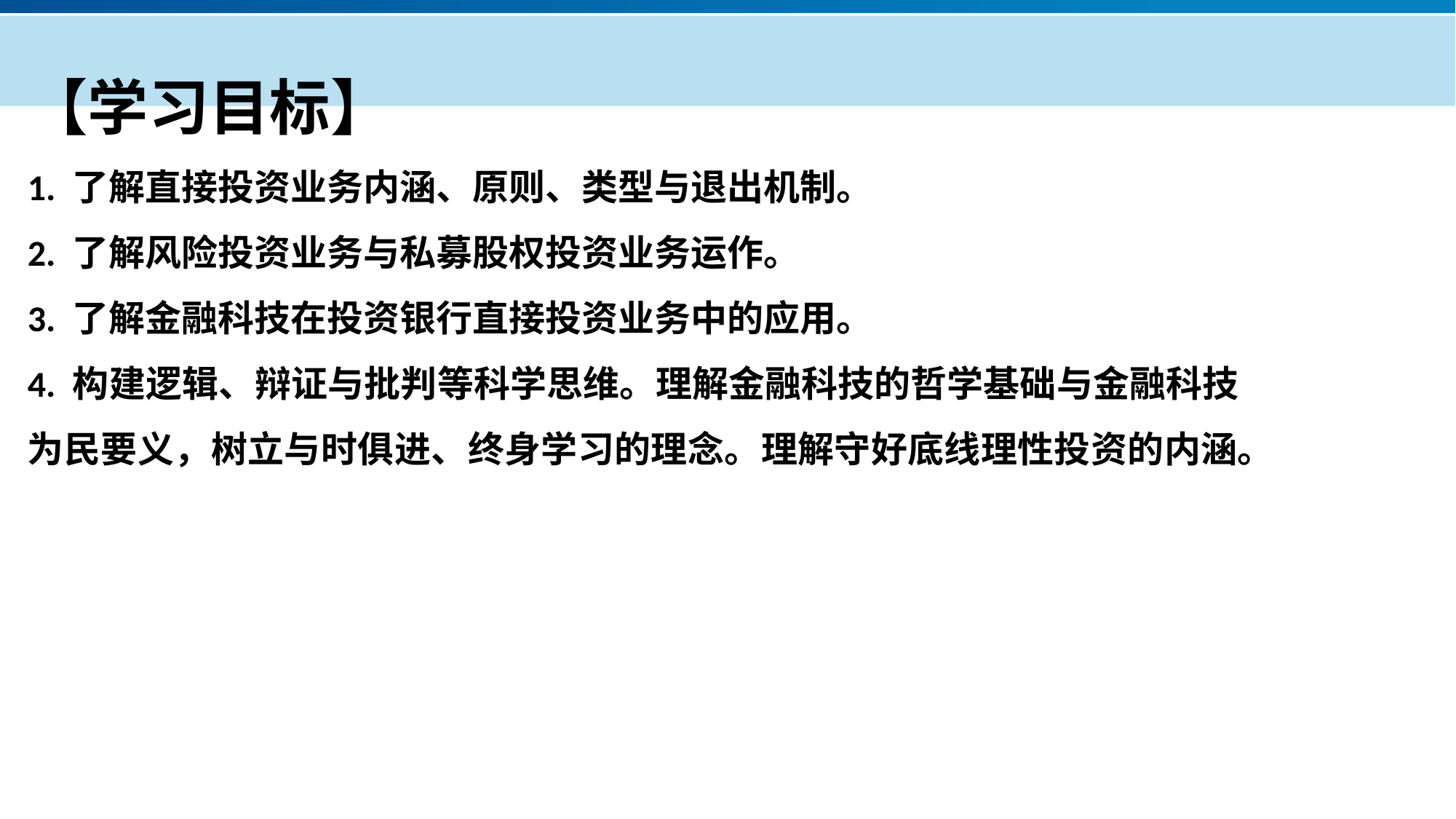

【学习目标】
1. 了解直接投资业务内涵、原则、类型与退出机制。
2. 了解风险投资业务与私募股权投资业务运作。
3. 了解金融科技在投资银行直接投资业务中的应用。
4. 构建逻辑、辩证与批判等科学思维。理解金融科技的哲学基础与金融科技为民要义，树立与时俱进、终身学习的理念。理解守好底线理性投资的内涵。
产品服务
公司优势
公司简介
产品系列
品牌优势
企业愿景
主打产品
团队组织
核心竞争力
人才优势
联系方式
历程荣誉
售后支持
商业模式
期待合作